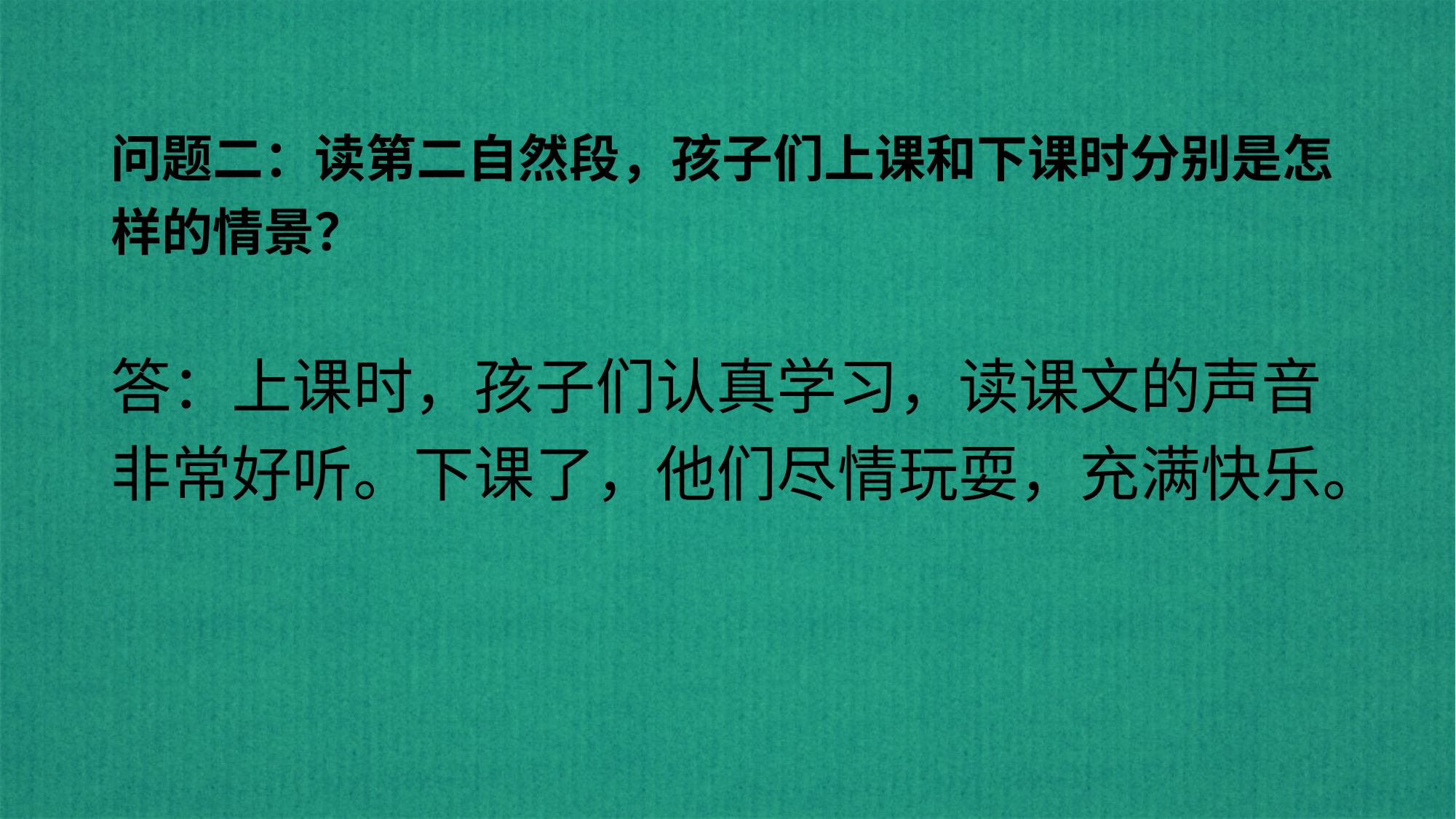

# 问题二：读第二自然段，孩子们上课和下课时分别是怎样的情景？
答：上课时，孩子们认真学习，读课文的声音非常好听。下课了，他们尽情玩耍，充满快乐。